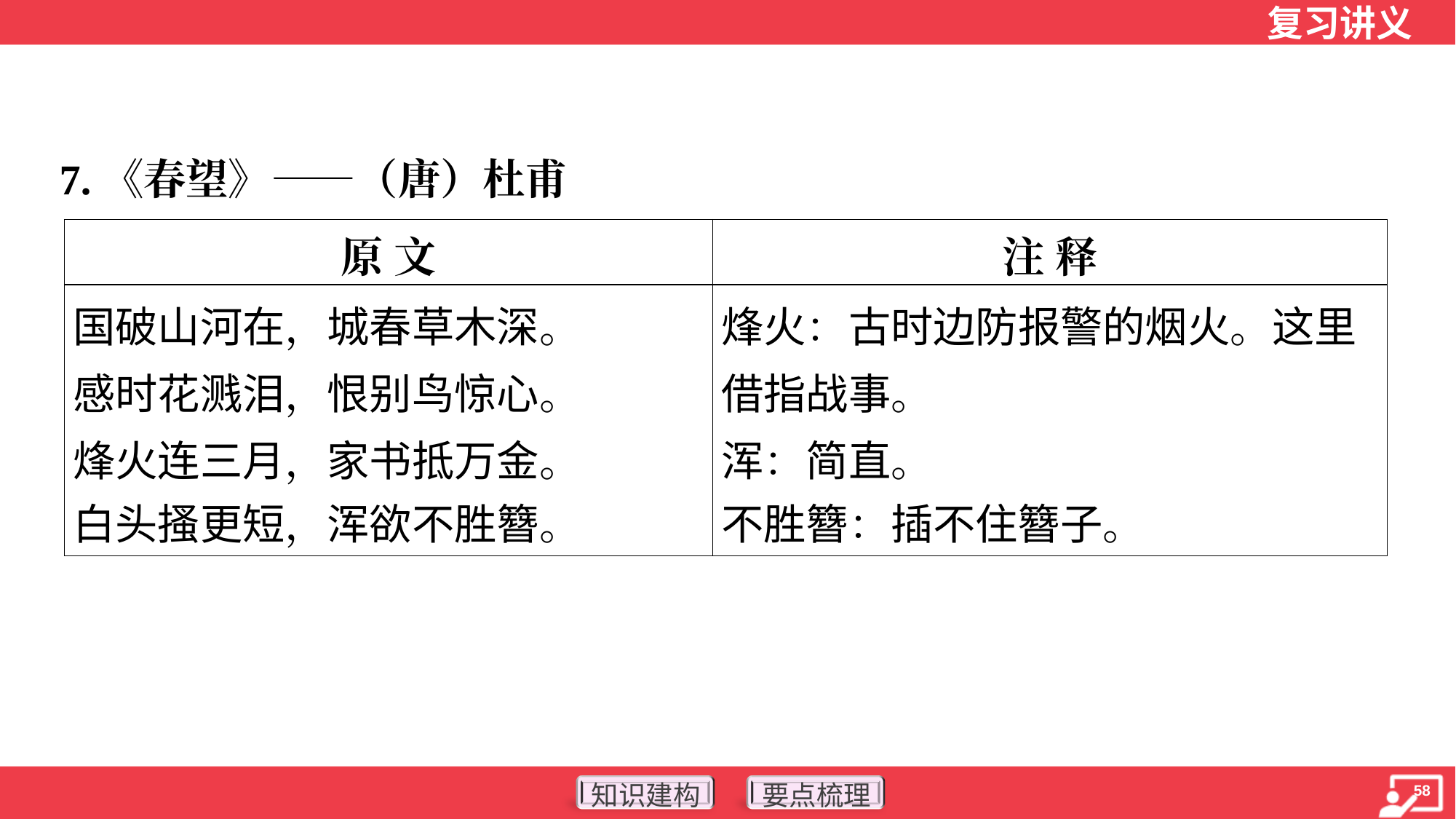

7.《春望》——（唐）杜甫
| 原 文 | 注 释 |
| --- | --- |
| 国破山河在，城春草木深。 感时花溅泪，恨别鸟惊心。 烽火连三月，家书抵万金。 白头搔更短，浑欲不胜簪。 | 烽火：古时边防报警的烟火。这里借指战事。 浑：简直。 不胜簪：插不住簪子。 |